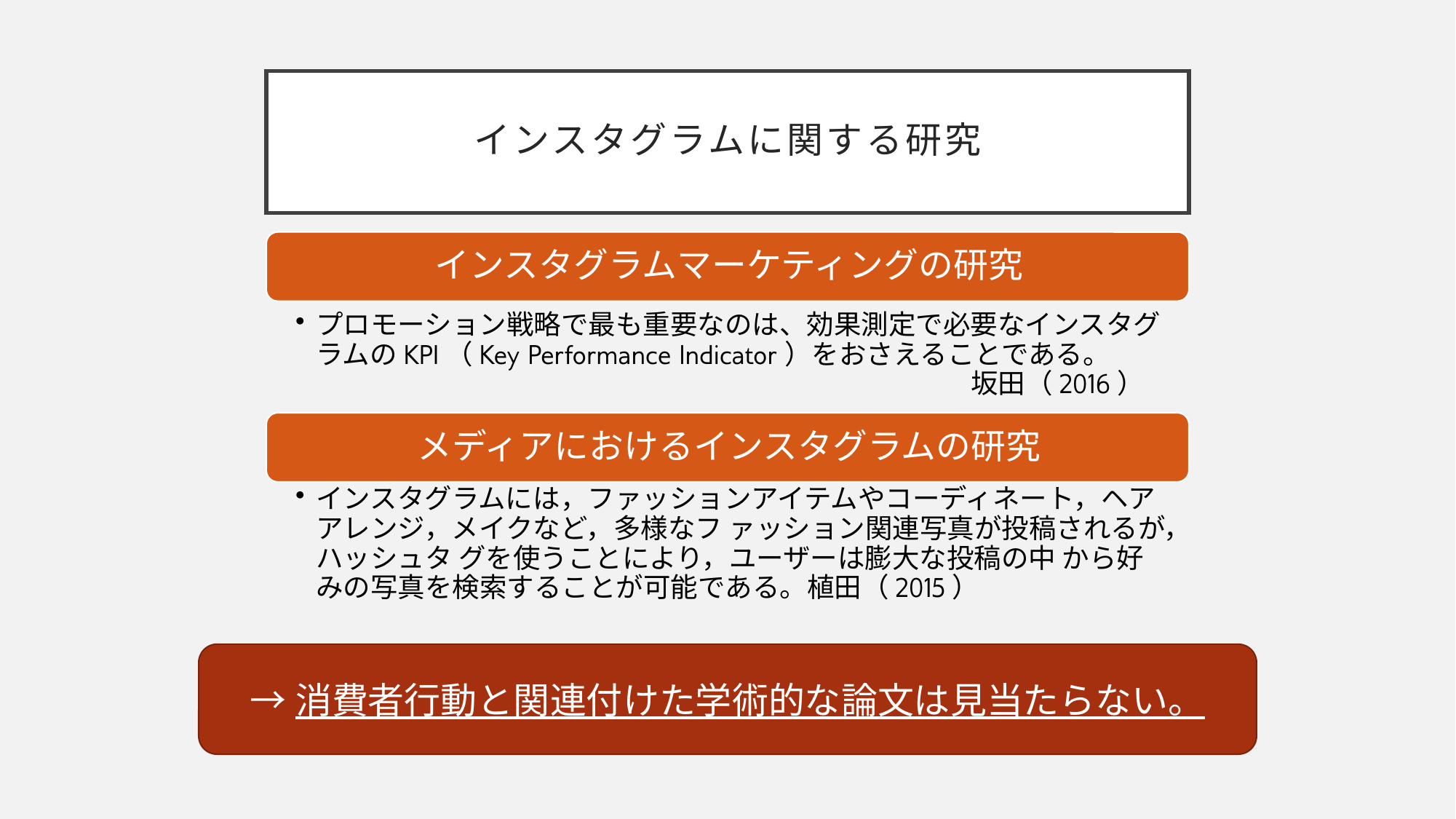

# インスタグラムに関する研究
インスタグラムマーケティングの研究
プロモーション戦略で最も重要なのは、効果測定で必要なインスタグラムのKPI（Key Performance Indicator）をおさえることである。　　　　　　　　　　　　　　　　　　　　　　　　　　坂田（2016）
メディアにおけるインスタグラムの研究
インスタグラムには，ファッションアイテムやコーディネート，ヘアアレンジ，メイクなど，多様なフ ァッション関連写真が投稿されるが，ハッシュタ グを使うことにより，ユーザーは膨大な投稿の中 から好みの写真を検索することが可能である。植田（2015）
→消費者行動と関連付けた学術的な論文は見当たらない。